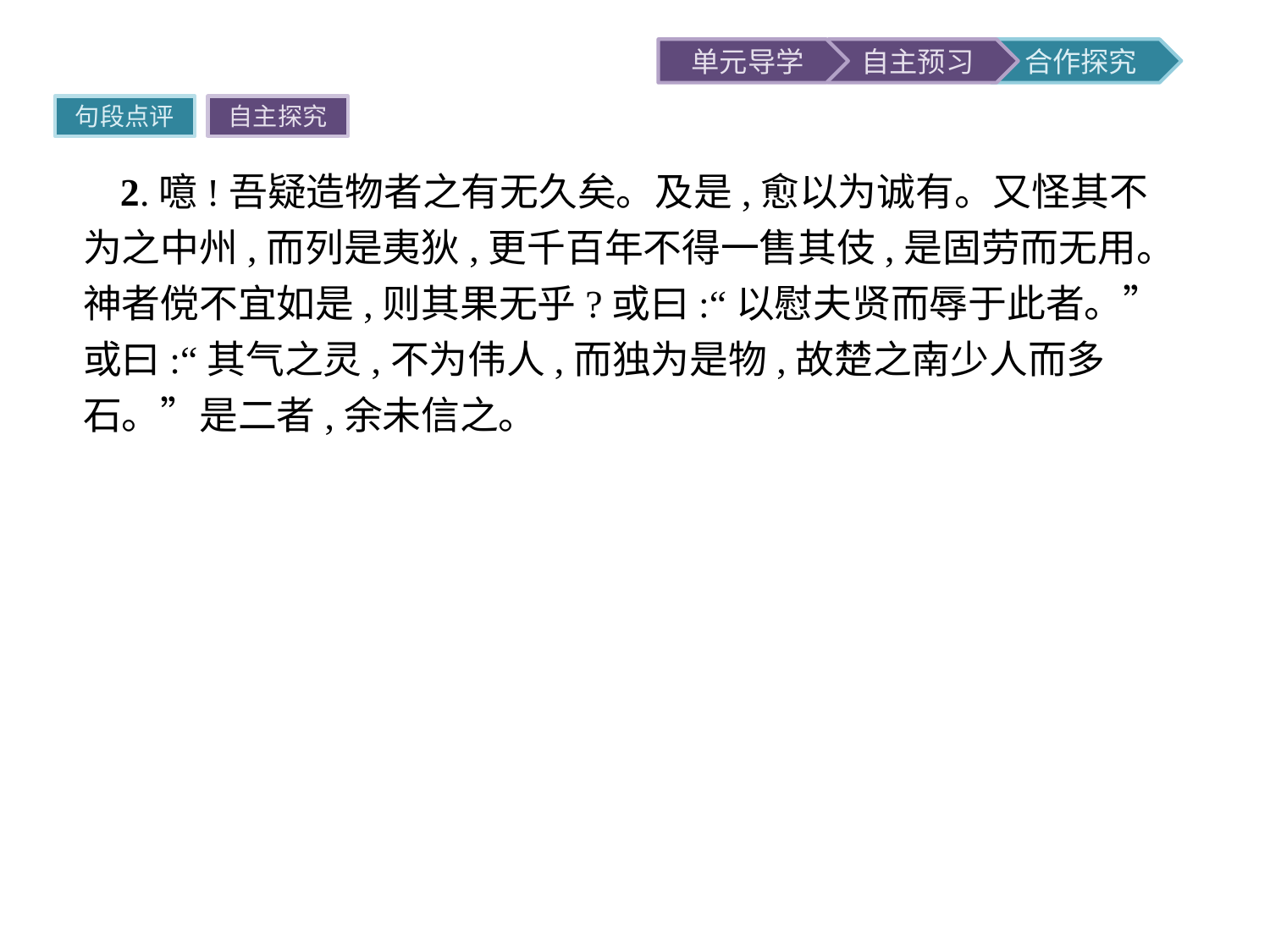

句段点评
自主探究
2.噫!吾疑造物者之有无久矣。及是,愈以为诚有。又怪其不为之中州,而列是夷狄,更千百年不得一售其伎,是固劳而无用。神者傥不宜如是,则其果无乎?或曰:“以慰夫贤而辱于此者。”或曰:“其气之灵,不为伟人,而独为是物,故楚之南少人而多石。”是二者,余未信之。
翻译哦!我怀疑有没有创造天地万物的神已经很久了。到了这里,便越发以为真的存在。又诧异这么美的山石怎不会出现在中原,反倒是在偏远的永州,经历千百年而不被人欣赏,真是劳而无功。造物者或者不应该这样做,结果就成了这个样子了?有人说:“是造物者用这山石安慰那些屈贬来永州的贤者。”有人说:“永州天地灵气不造作伟人,却独造作这山石,所以楚地的南部少出人才而多产奇峰怪石。”这两种说法,我都不信。